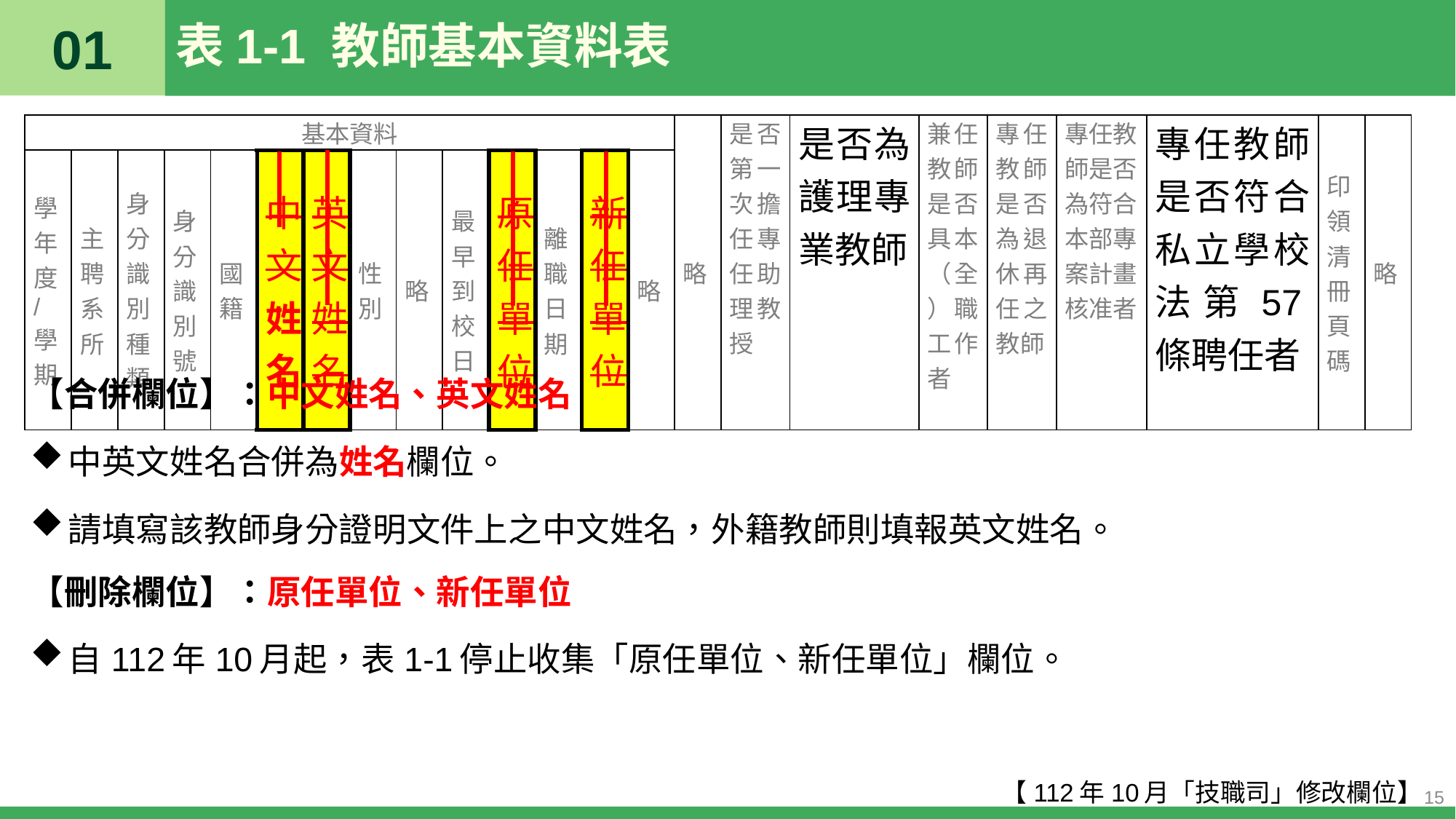

01
# 表1-1 教師基本資料表
| 基本資料 |  |  |  |  |  |  |  |  |  |  |  |  |  | 略 | 是否第一次擔任專任助理教授 | 是否為護理專業教師 | 兼任教師是否具本（全）職工作者 | 專任教師是否為退休再任之教師 | 專任教師是否為符合本部專案計畫核准者 | 專任教師是否符合私立學校法第57條聘任者 | 印領清冊頁碼 | 略 |
| --- | --- | --- | --- | --- | --- | --- | --- | --- | --- | --- | --- | --- | --- | --- | --- | --- | --- | --- | --- | --- | --- | --- |
| 學年度/學期 | 主聘系所 | 身分識別種類 | 身分識別號 | 國籍 | 中文姓名 | 英文姓名 | 性別 | 略 | 最早到校日 | 原任單位 | 離職日期 | 新任單位 | 略 |  |  |  |  |  |  |  |  |  |
【合併欄位】：中文姓名、英文姓名
中英文姓名合併為姓名欄位。
請填寫該教師身分證明文件上之中文姓名，外籍教師則填報英文姓名。
【刪除欄位】：原任單位、新任單位
自112年10月起，表1-1停止收集「原任單位、新任單位」欄位。

【112年10月「技職司」修改欄位】
15